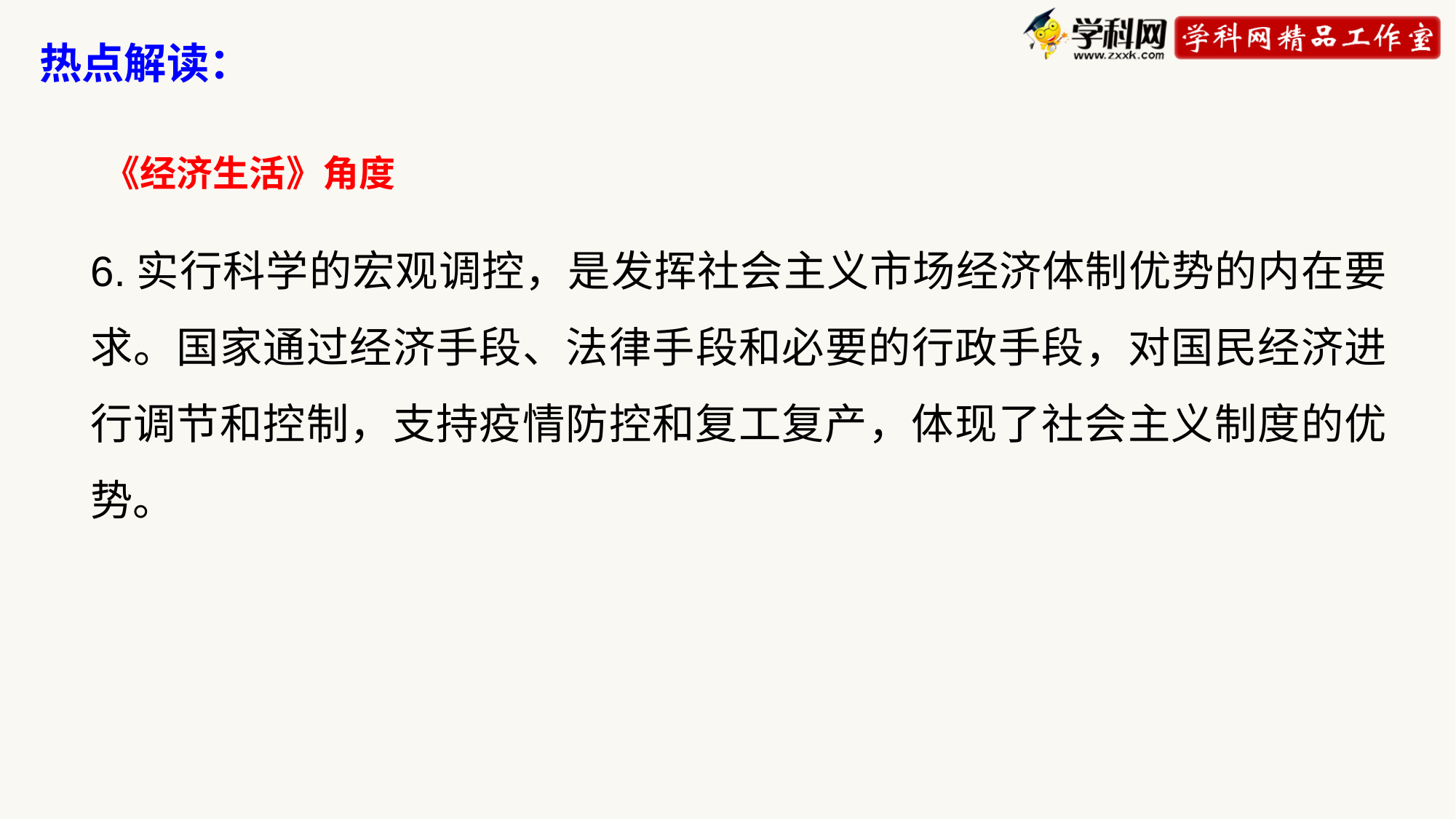

热点解读：
《经济生活》角度
6.实行科学的宏观调控，是发挥社会主义市场经济体制优势的内在要求。国家通过经济手段、法律手段和必要的行政手段，对国民经济进行调节和控制，支持疫情防控和复工复产，体现了社会主义制度的优势。